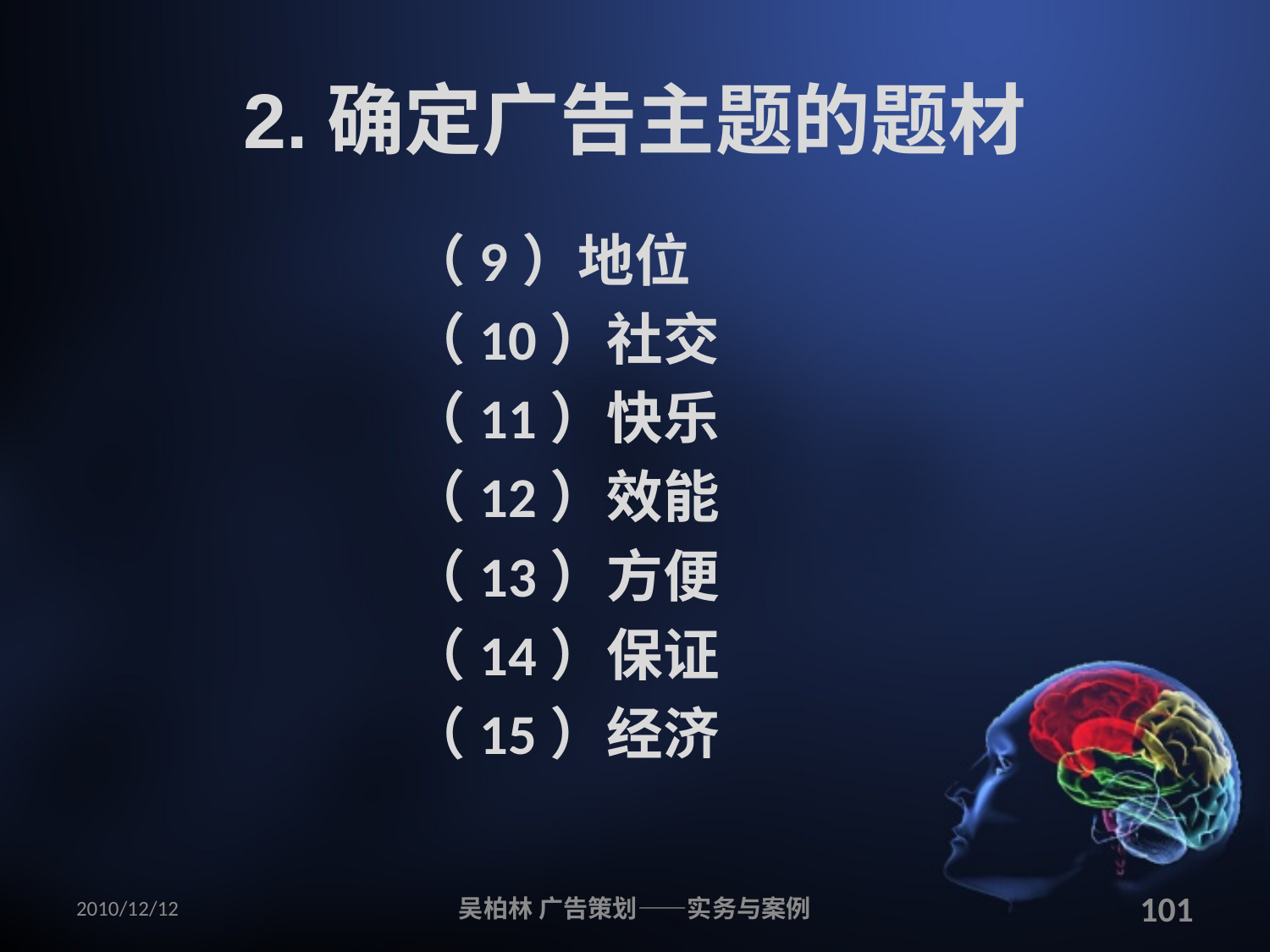

# 2.确定广告主题的题材
（9）地位
（10）社交
（11）快乐
（12）效能
（13）方便
（14）保证
（15）经济
2010/12/12
吴柏林 广告策划——实务与案例
101